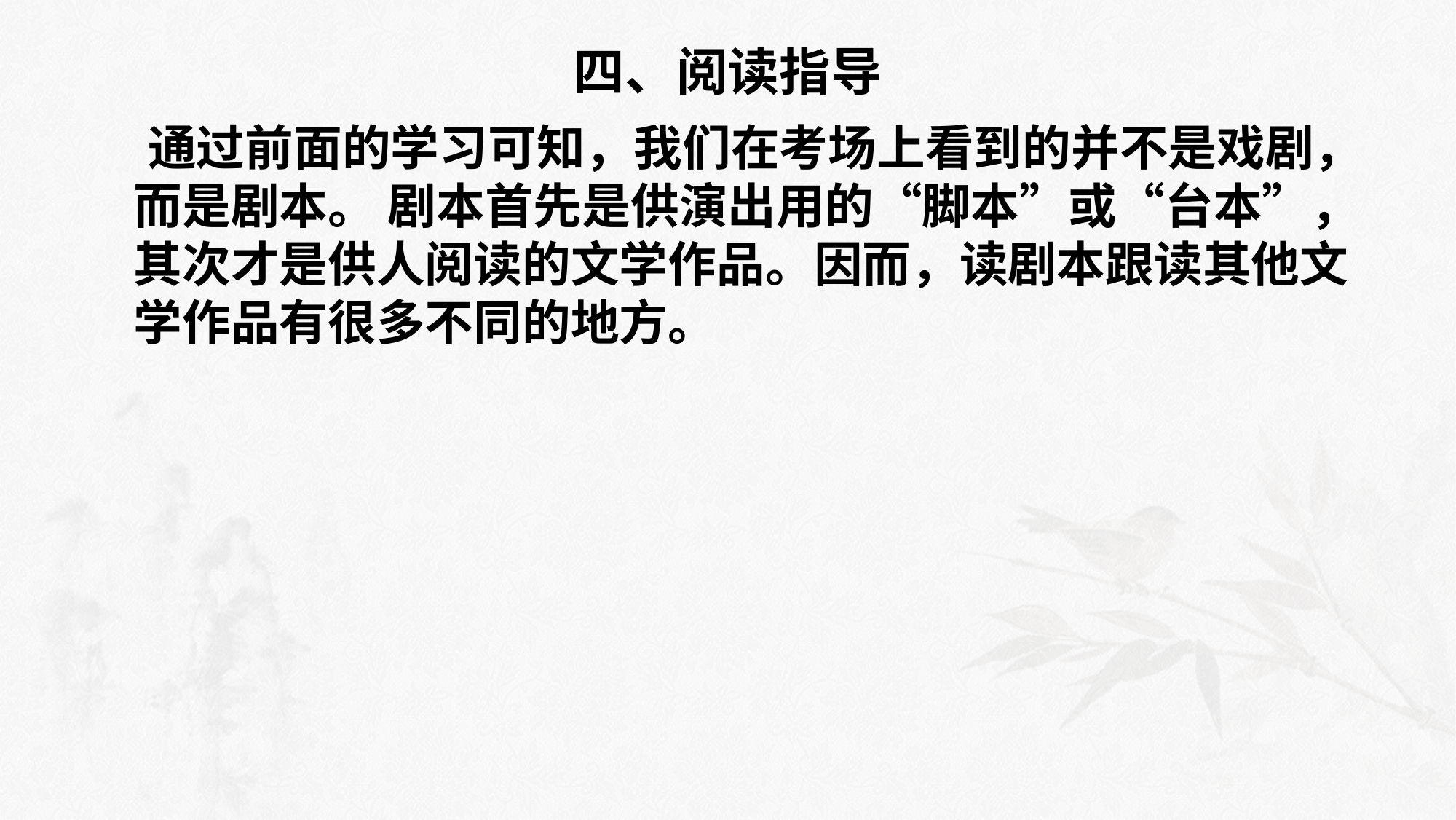

# 四、阅读指导
    通过前面的学习可知，我们在考场上看到的并不是戏剧，而是剧本。 剧本首先是供演出用的“脚本”或“台本”，其次才是供人阅读的文学作品。因而，读剧本跟读其他文学作品有很多不同的地方。